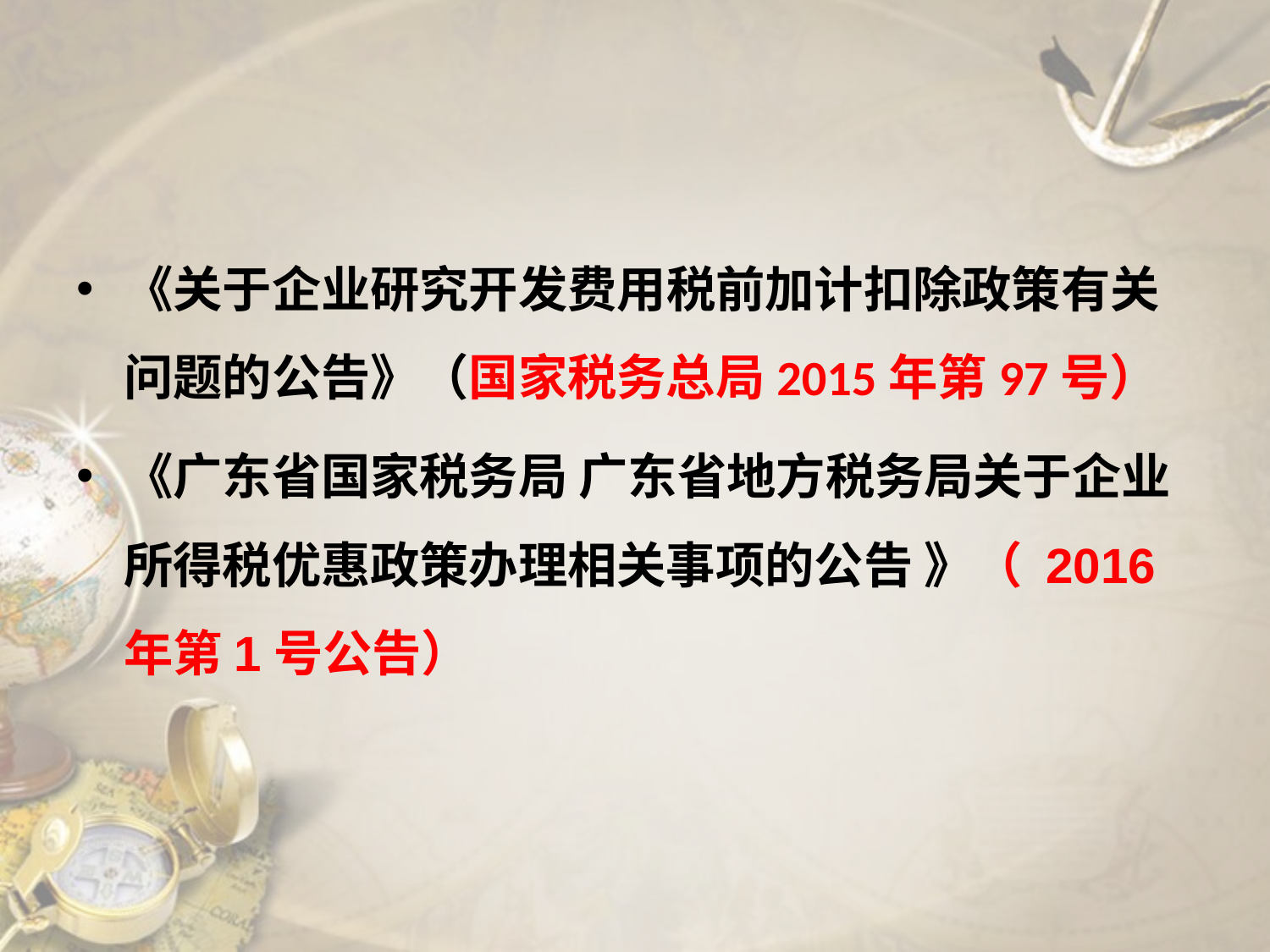

#
《关于企业研究开发费用税前加计扣除政策有关问题的公告》（国家税务总局2015年第97号）
《广东省国家税务局 广东省地方税务局关于企业所得税优惠政策办理相关事项的公告 》（ 2016年第1号公告）